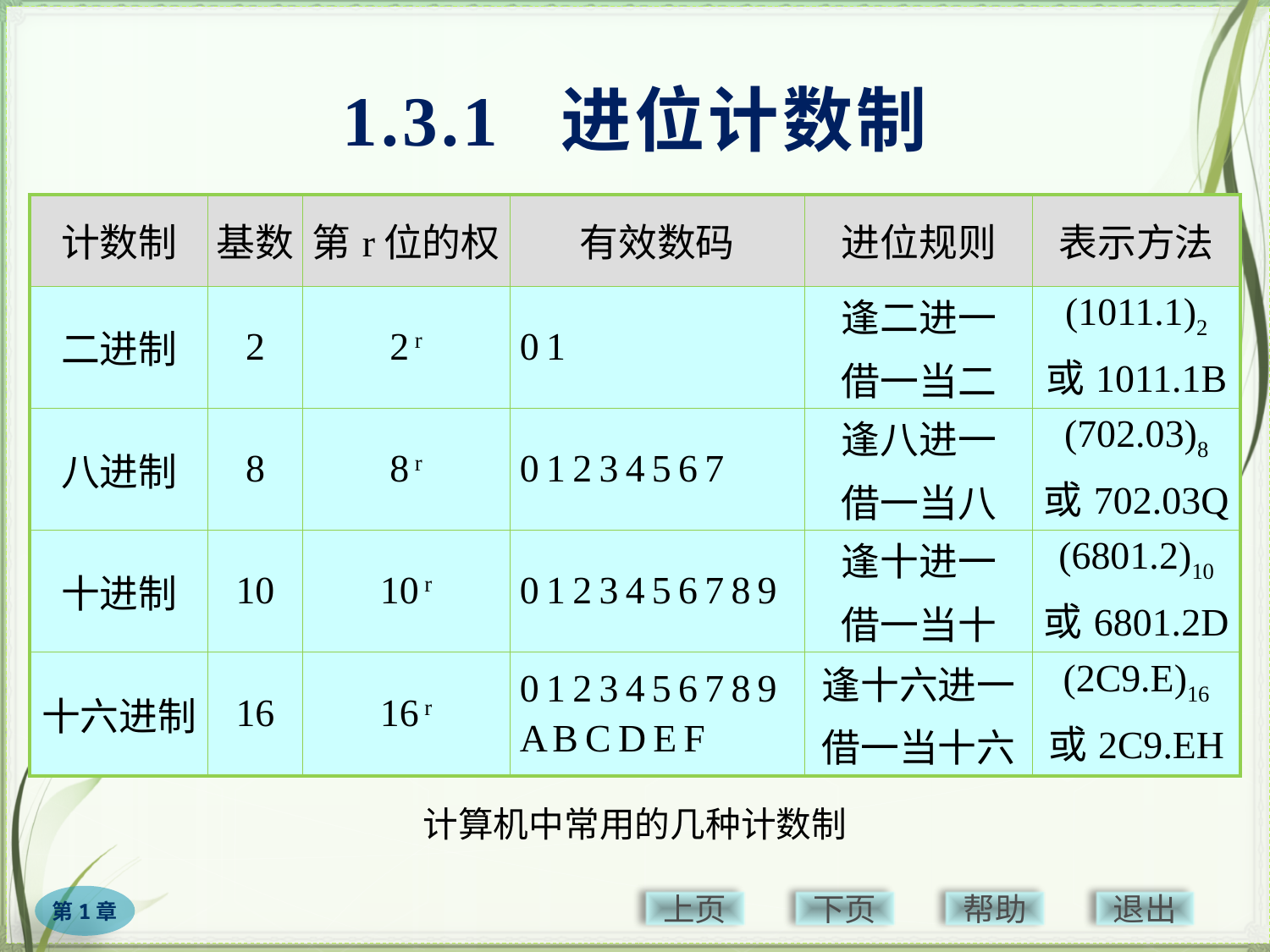

# 1.3.1  进位计数制
| 计数制 | 基数 | 第r位的权 | 有效数码 | 进位规则 | 表示方法 |
| --- | --- | --- | --- | --- | --- |
| 二进制 | 2 | 2 r | 0 1 | 逢二进一 借一当二 | (1011.1)2 或1011.1B |
| 八进制 | 8 | 8 r | 0 1 2 3 4 5 6 7 | 逢八进一 借一当八 | (702.03)8 或702.03Q |
| 十进制 | 10 | 10 r | 0 1 2 3 4 5 6 7 8 9 | 逢十进一 借一当十 | (6801.2)10 或6801.2D |
| 十六进制 | 16 | 16 r | 0 1 2 3 4 5 6 7 8 9 A B C D E F | 逢十六进一 借一当十六 | (2C9.E)16 或2C9.EH |
计算机中常用的几种计数制